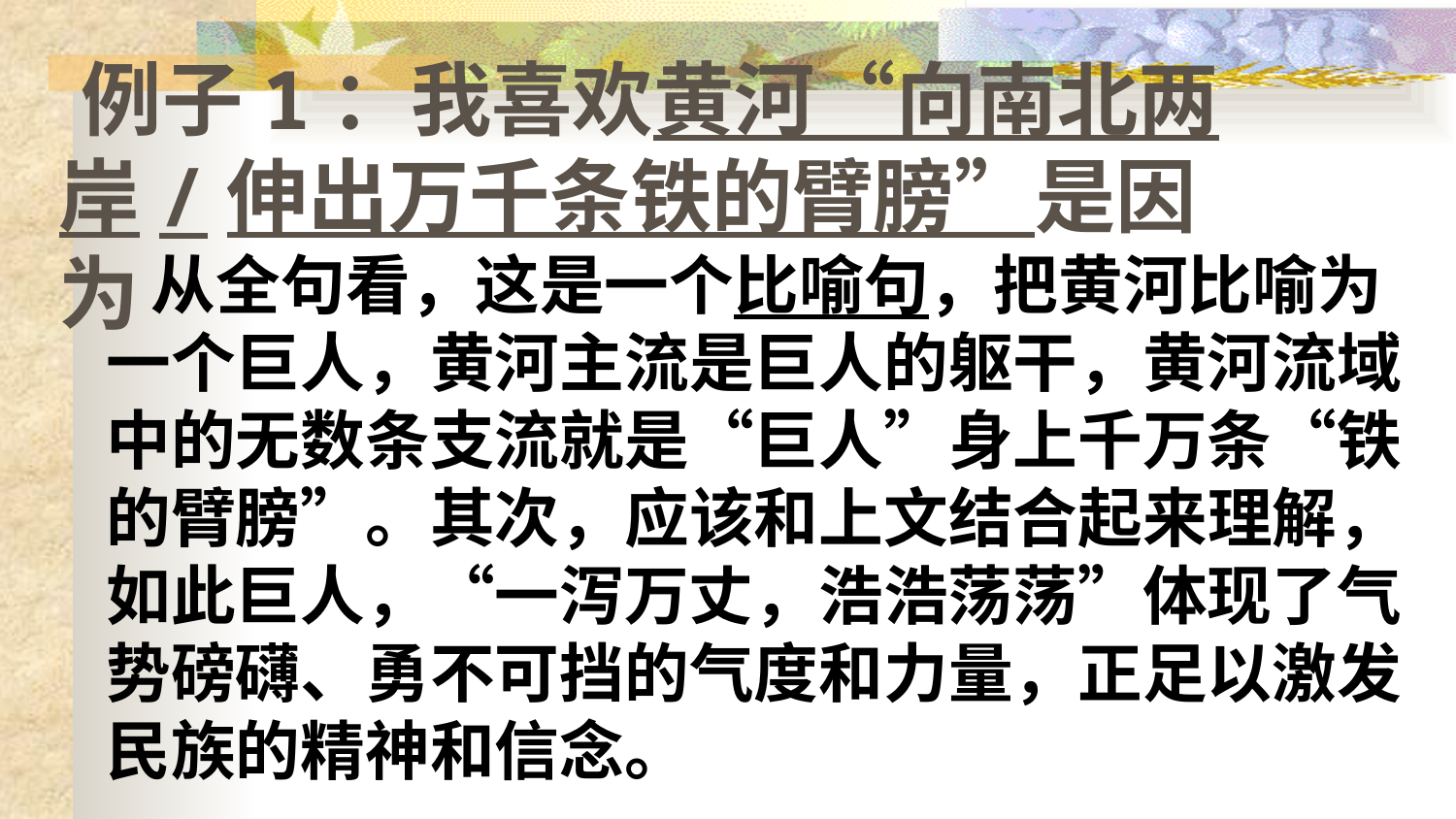

例子1：我喜欢黄河“向南北两岸/伸出万千条铁的臂膀”是因为
  从全句看，这是一个比喻句，把黄河比喻为一个巨人，黄河主流是巨人的躯干，黄河流域中的无数条支流就是“巨人”身上千万条“铁的臂膀”。其次，应该和上文结合起来理解，如此巨人，“一泻万丈，浩浩荡荡”体现了气势磅礴、勇不可挡的气度和力量，正足以激发民族的精神和信念。